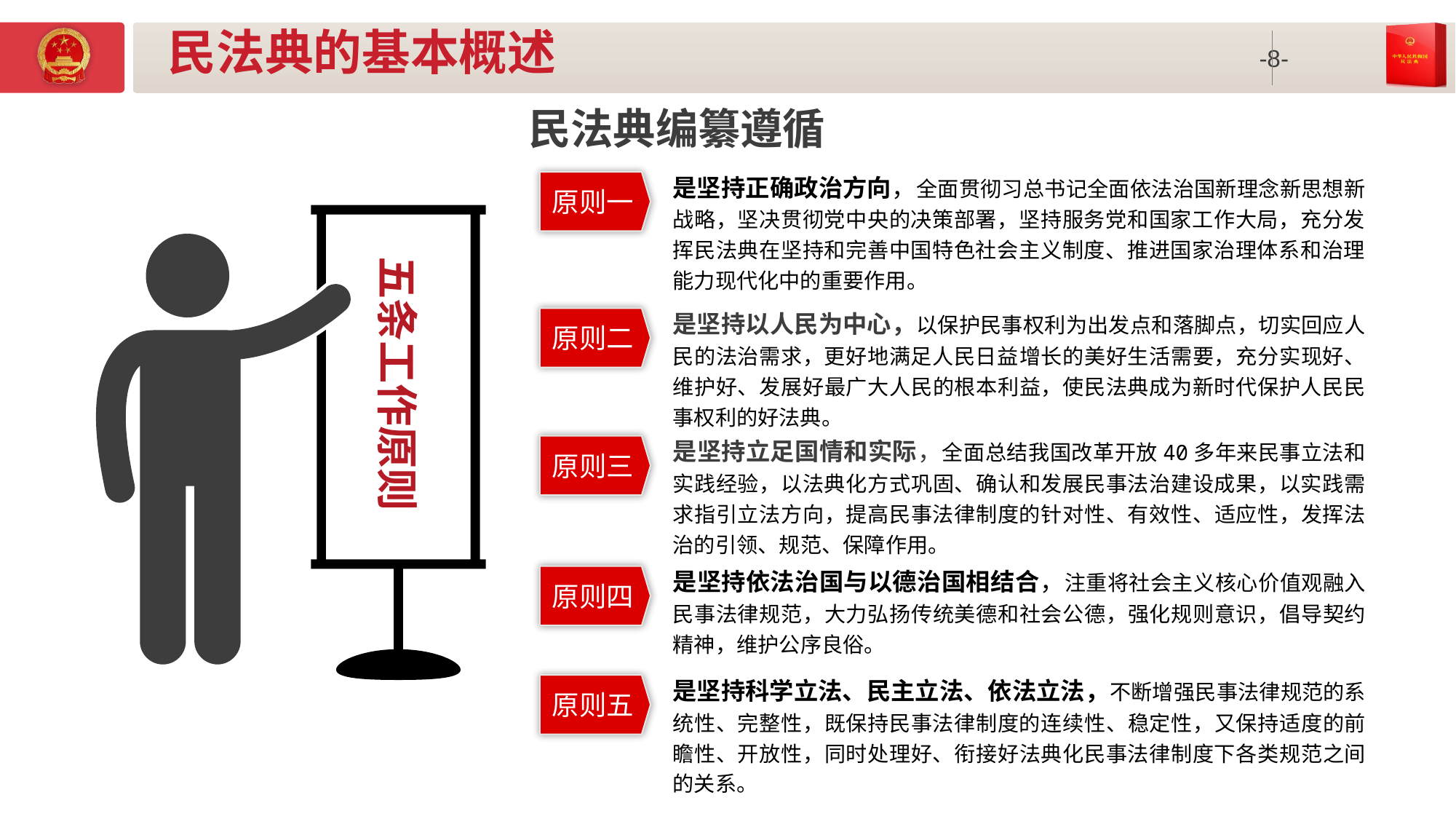

# 民法典的基本概述
民法典编纂遵循
是坚持正确政治方向，全面贯彻习总书记全面依法治国新理念新思想新战略，坚决贯彻党中央的决策部署，坚持服务党和国家工作大局，充分发挥民法典在坚持和完善中国特色社会主义制度、推进国家治理体系和治理能力现代化中的重要作用。
原则一

五条工作原则
是坚持以人民为中心，以保护民事权利为出发点和落脚点，切实回应人民的法治需求，更好地满足人民日益增长的美好生活需要，充分实现好、维护好、发展好最广大人民的根本利益，使民法典成为新时代保护人民民事权利的好法典。
原则二
是坚持立足国情和实际，全面总结我国改革开放40多年来民事立法和实践经验，以法典化方式巩固、确认和发展民事法治建设成果，以实践需求指引立法方向，提高民事法律制度的针对性、有效性、适应性，发挥法治的引领、规范、保障作用。
原则三
是坚持依法治国与以德治国相结合，注重将社会主义核心价值观融入民事法律规范，大力弘扬传统美德和社会公德，强化规则意识，倡导契约精神，维护公序良俗。
原则四
是坚持科学立法、民主立法、依法立法，不断增强民事法律规范的系统性、完整性，既保持民事法律制度的连续性、稳定性，又保持适度的前瞻性、开放性，同时处理好、衔接好法典化民事法律制度下各类规范之间的关系。
原则五